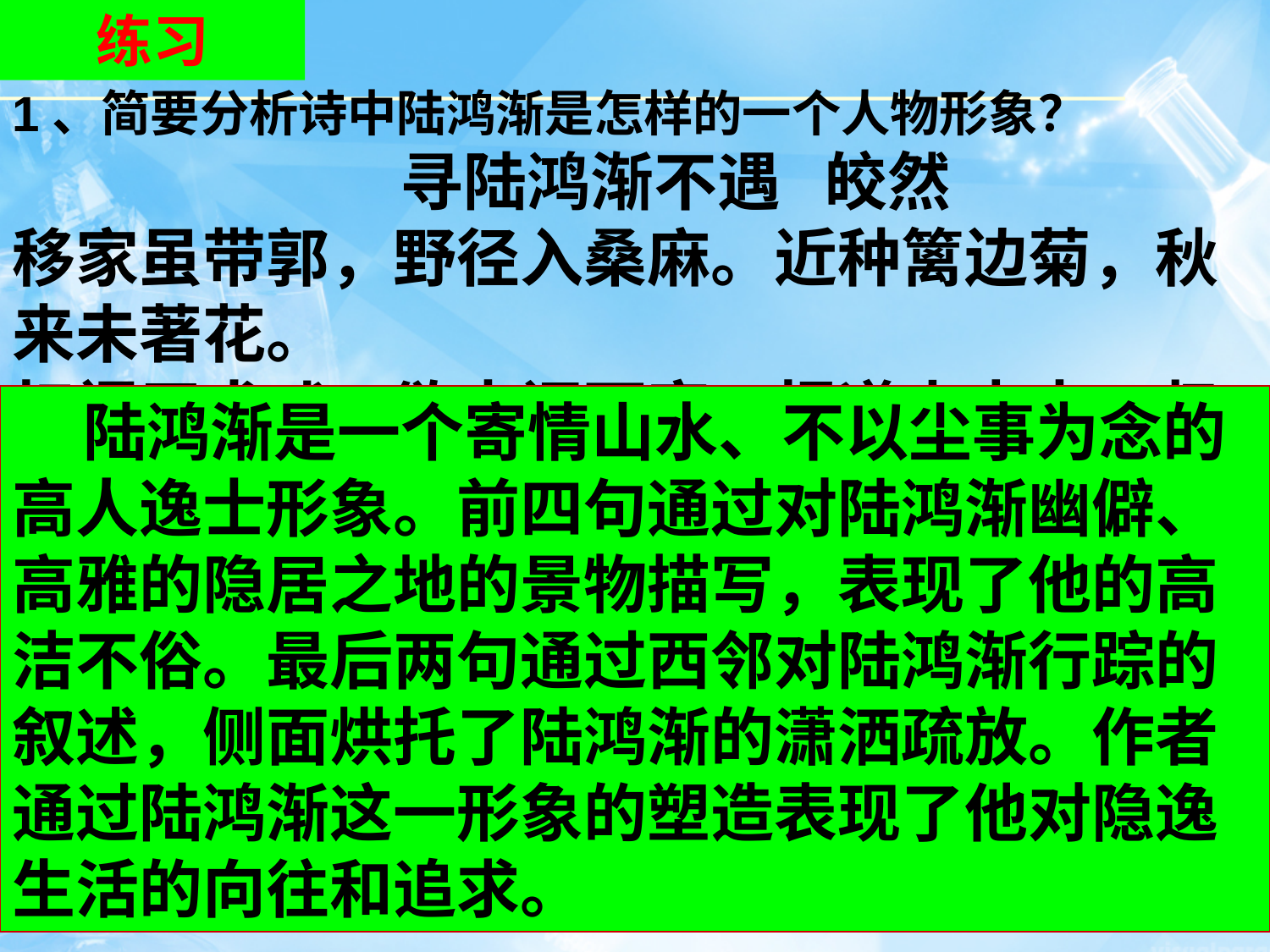

练习
1、简要分析诗中陆鸿渐是怎样的一个人物形象？
　　　　　　　寻陆鸿渐不遇   皎然
移家虽带郭，野径入桑麻。近种篱边菊，秋来未著花。
扣门无犬吠，欲去问西家。报道山中去，归来每日斜。(注：带郭，意即靠近外城。)

　   陆鸿渐是一个寄情山水、不以尘事为念的高人逸士形象。前四句通过对陆鸿渐幽僻、高雅的隐居之地的景物描写，表现了他的高洁不俗。最后两句通过西邻对陆鸿渐行踪的叙述，侧面烘托了陆鸿渐的潇洒疏放。作者通过陆鸿渐这一形象的塑造表现了他对隐逸生活的向往和追求。